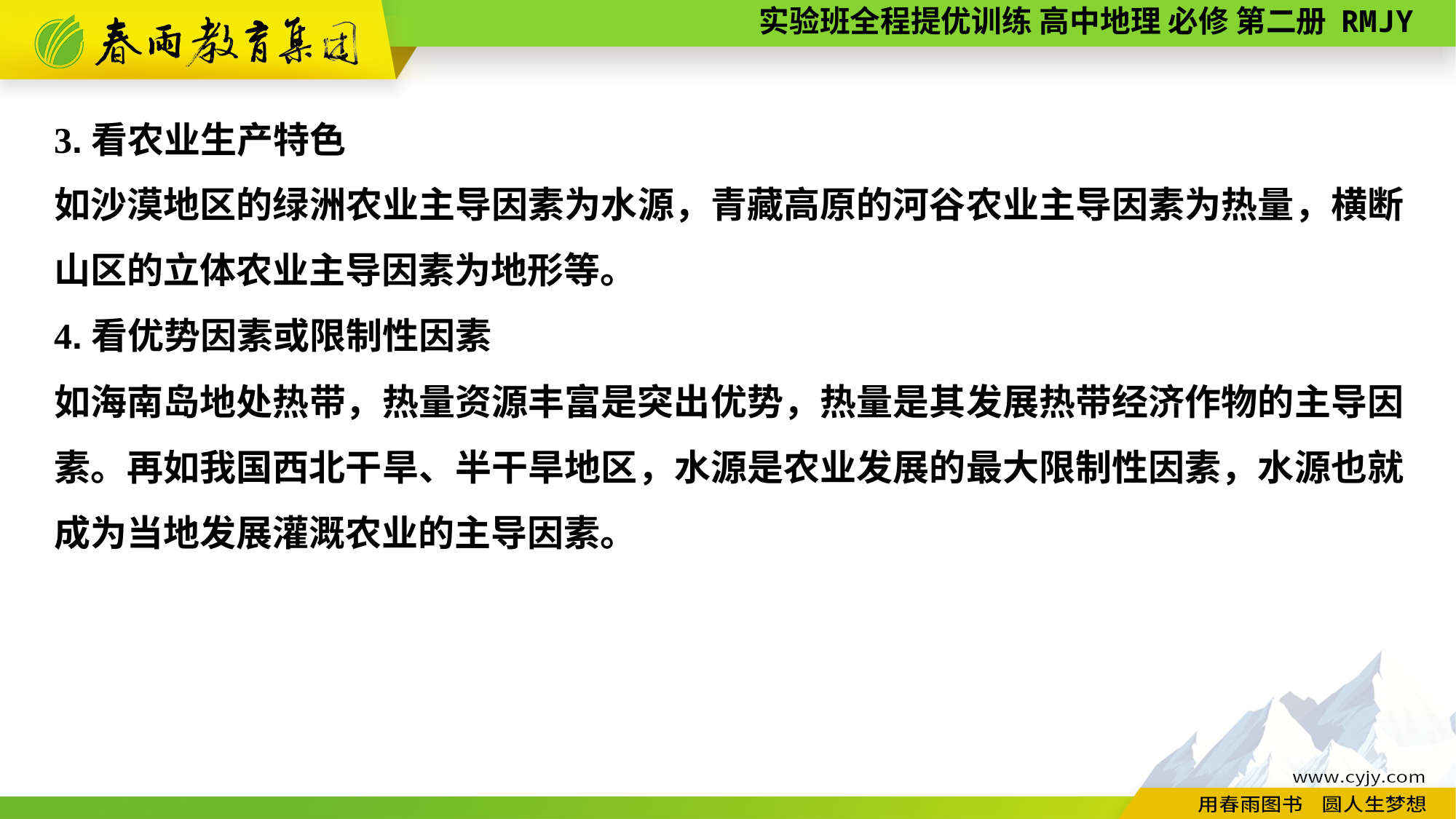

3.看农业生产特色
如沙漠地区的绿洲农业主导因素为水源，青藏高原的河谷农业主导因素为热量，横断山区的立体农业主导因素为地形等。
4.看优势因素或限制性因素
如海南岛地处热带，热量资源丰富是突出优势，热量是其发展热带经济作物的主导因素。再如我国西北干旱、半干旱地区，水源是农业发展的最大限制性因素，水源也就成为当地发展灌溉农业的主导因素。